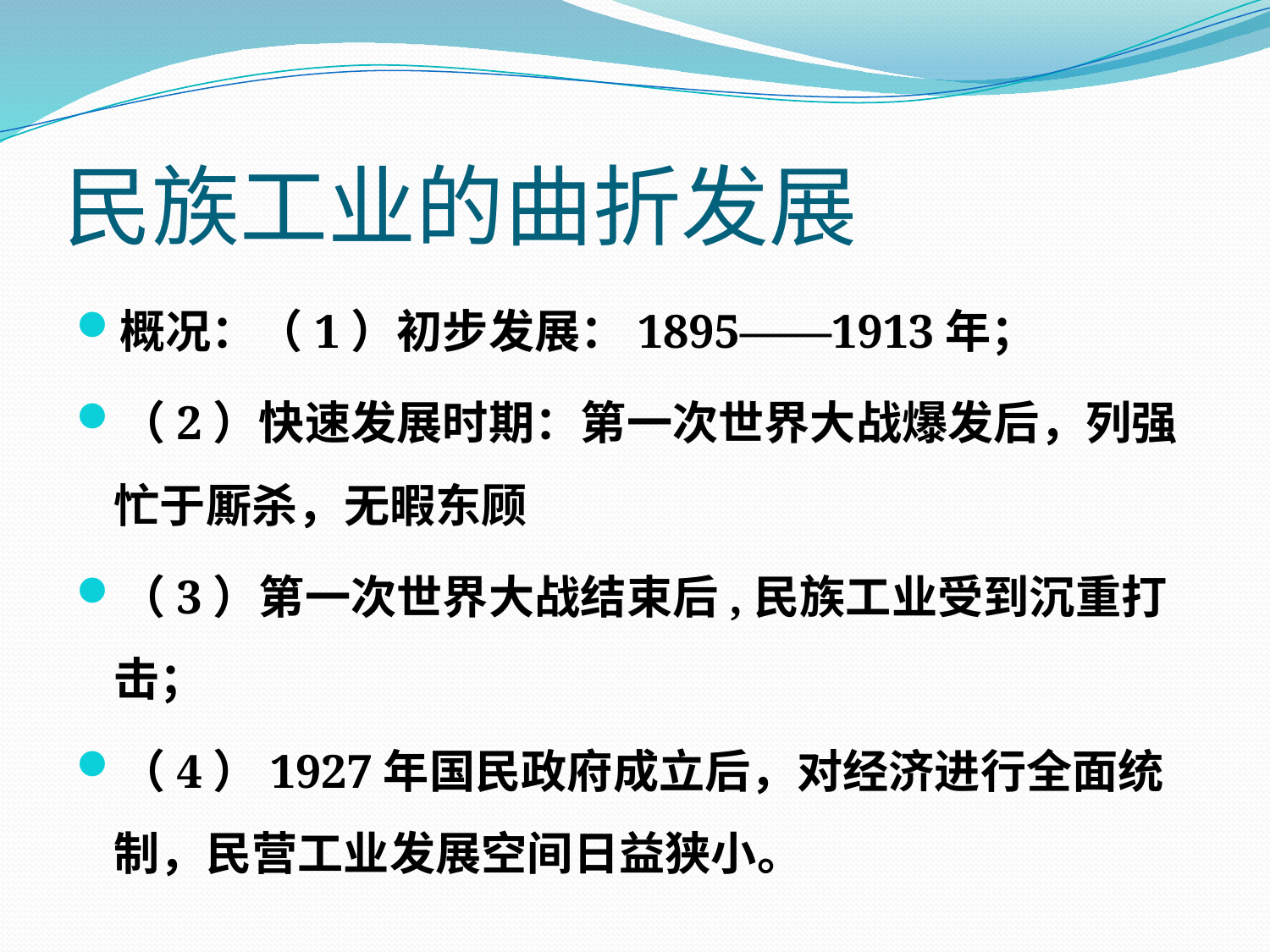

# 民族工业的曲折发展
概况：（1）初步发展：1895——1913年；
（2）快速发展时期：第一次世界大战爆发后，列强忙于厮杀，无暇东顾
（3）第一次世界大战结束后,民族工业受到沉重打击；
（4）1927年国民政府成立后，对经济进行全面统制，民营工业发展空间日益狭小。